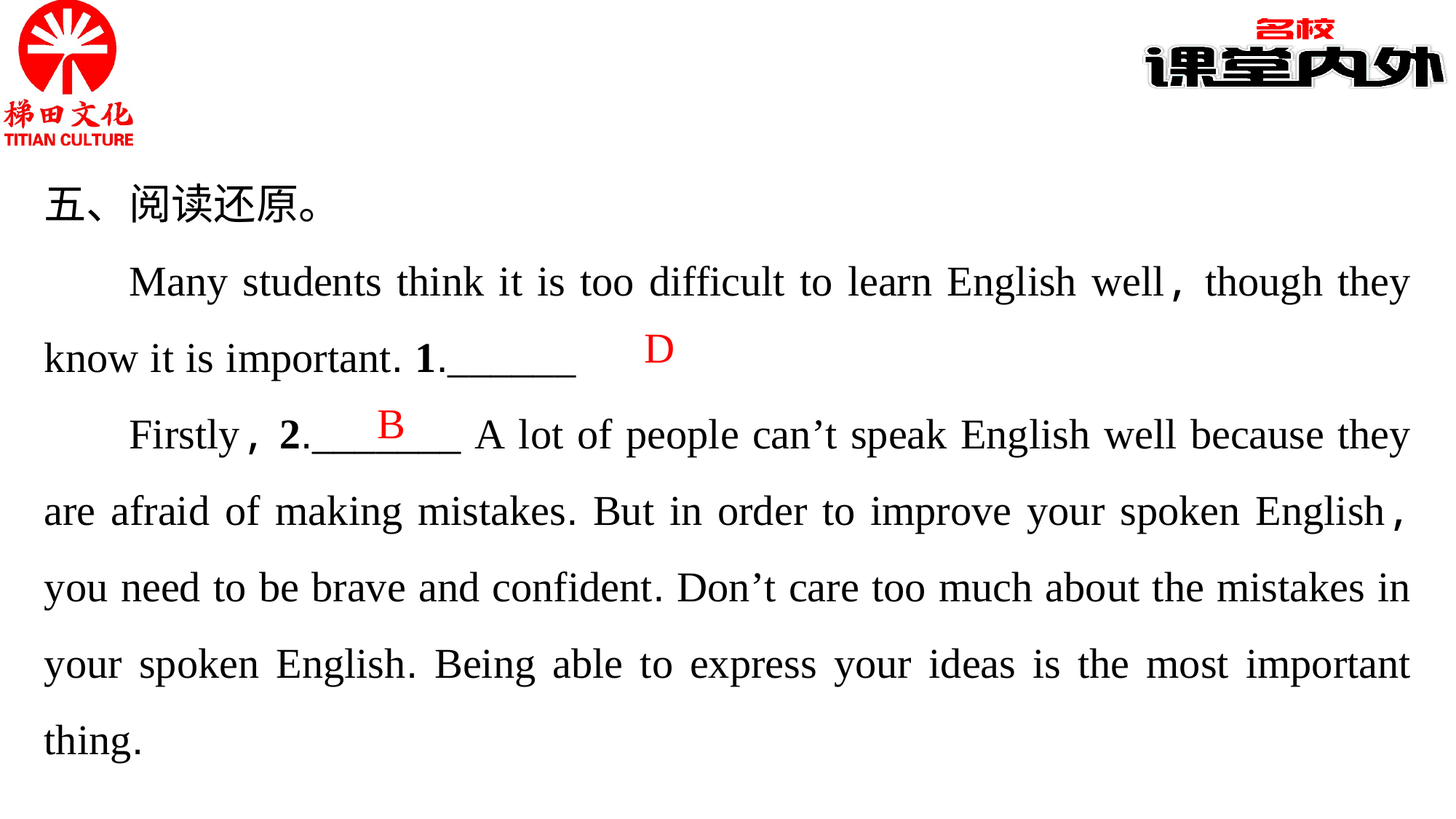

五、阅读还原。
Many students think it is too difficult to learn English well, though they know it is important. 1.______
Firstly, 2._______ A lot of people can’t speak English well because they are afraid of making mistakes. But in order to improve your spoken English, you need to be brave and confident. Don’t care too much about the mistakes in your spoken English. Being able to express your ideas is the most important thing.
D
B